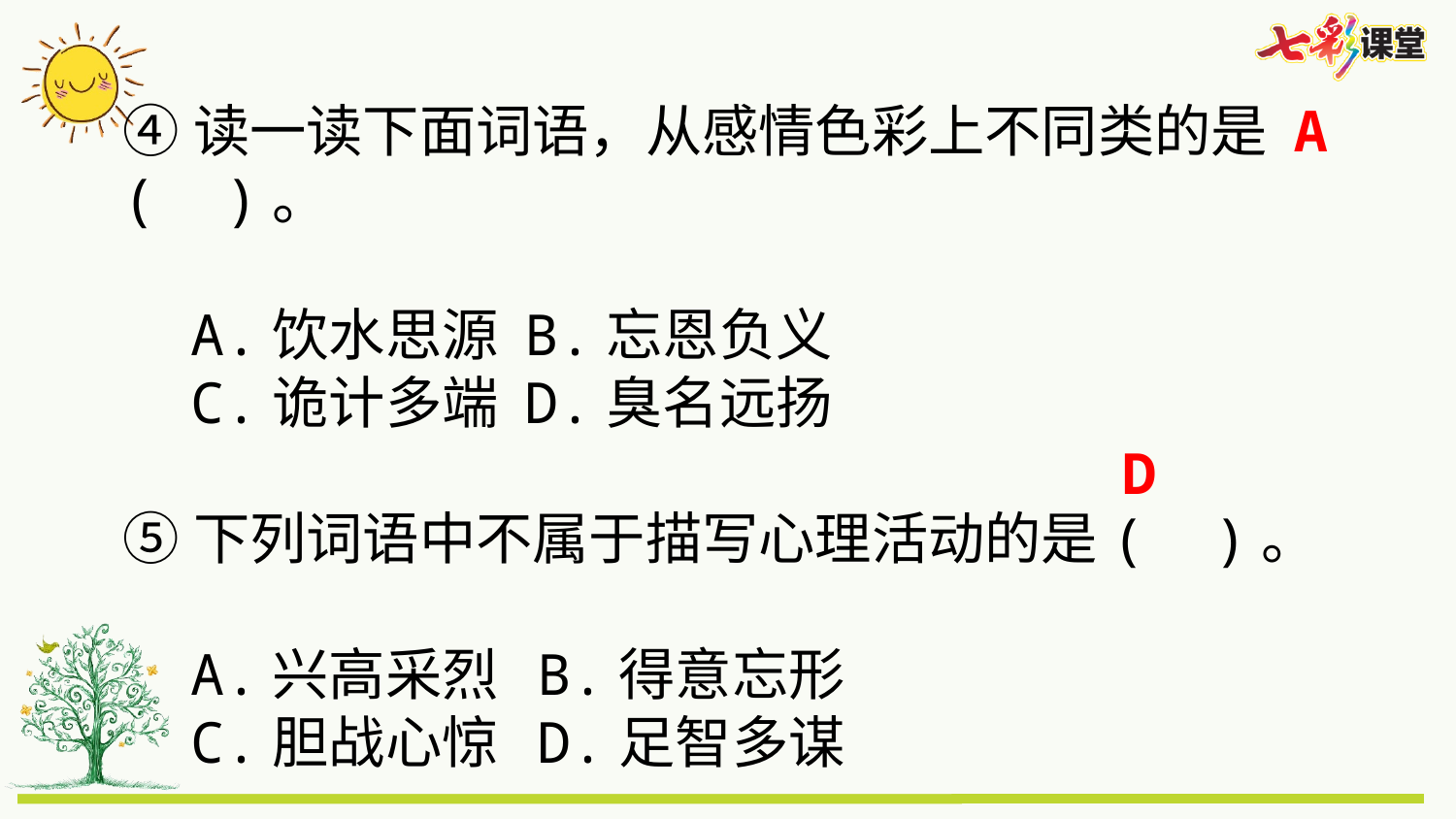

④读一读下面词语，从感情色彩上不同类的是(  )。

  A.饮水思源 B.忘恩负义
  C.诡计多端 D.臭名远扬

⑤下列词语中不属于描写心理活动的是(  )。

  A.兴高采烈  B.得意忘形
  C.胆战心惊  D.足智多谋
A
D